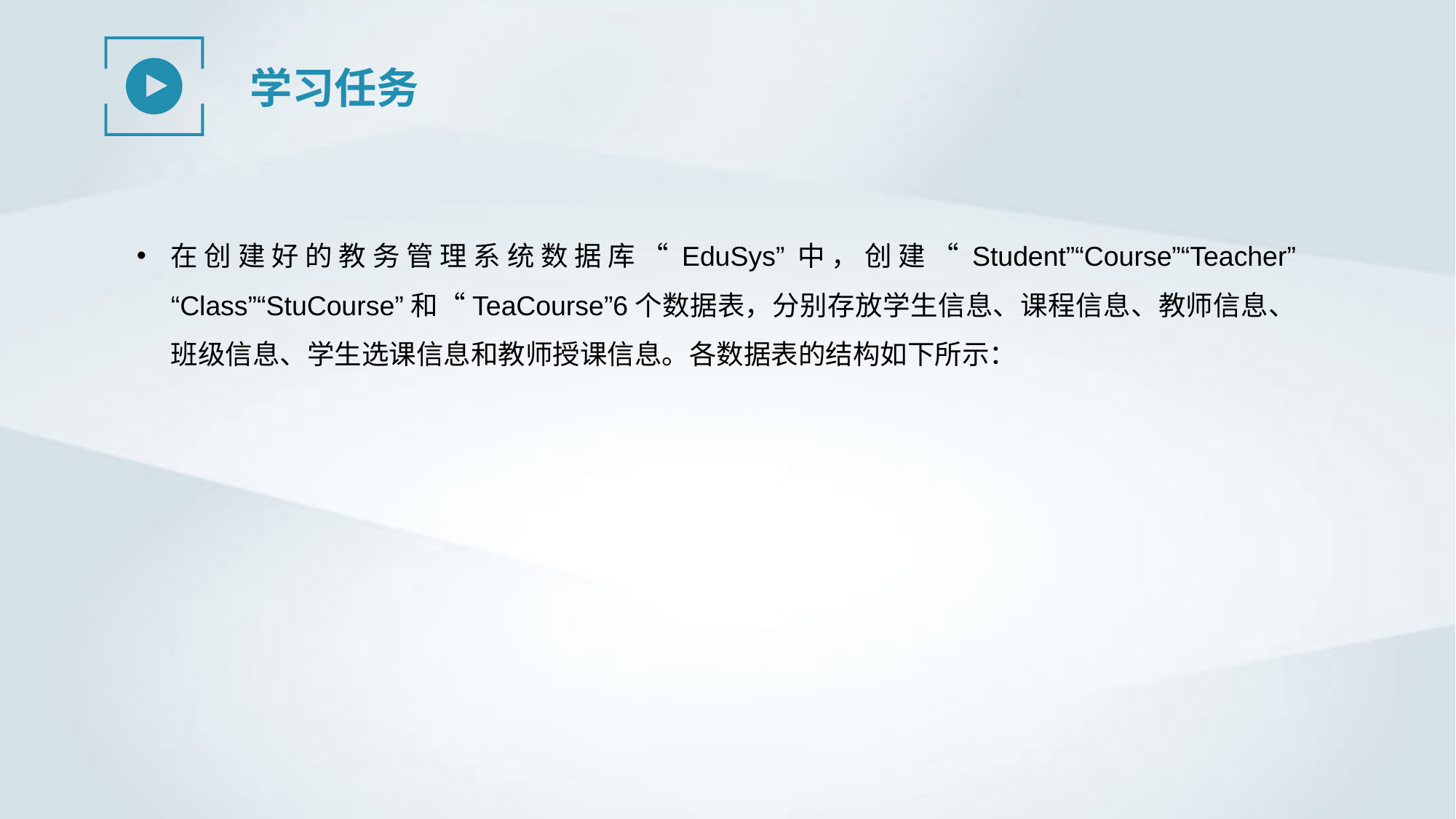

学习任务
在创建好的教务管理系统数据库“EduSys”中，创建“Student”“Course”“Teacher” “Class”“StuCourse”和“TeaCourse”6个数据表，分别存放学生信息、课程信息、教师信息、班级信息、学生选课信息和教师授课信息。各数据表的结构如下所示：